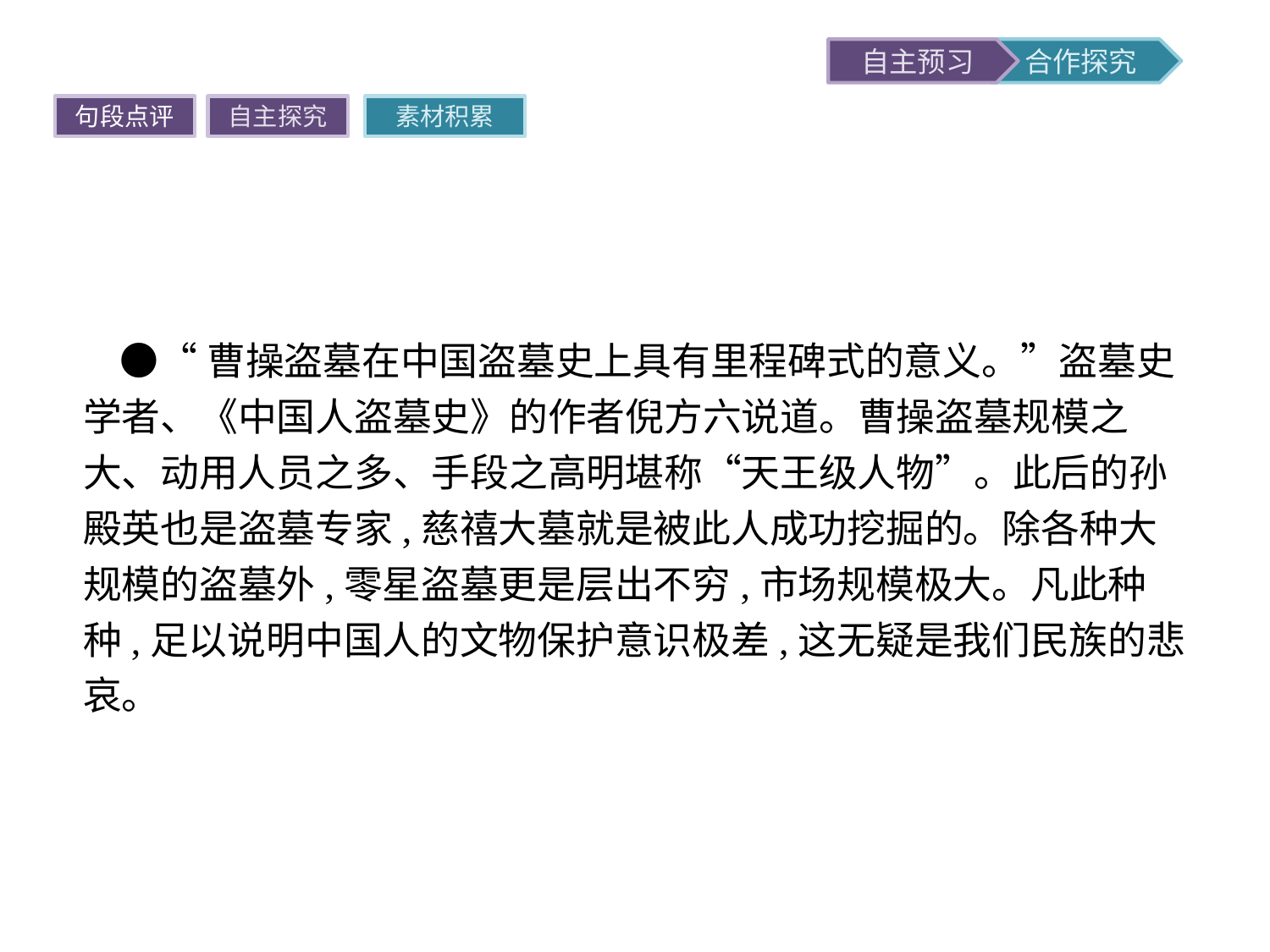

句段点评
自主探究
素材积累
●“曹操盗墓在中国盗墓史上具有里程碑式的意义。”盗墓史学者、《中国人盗墓史》的作者倪方六说道。曹操盗墓规模之大、动用人员之多、手段之高明堪称“天王级人物”。此后的孙殿英也是盗墓专家,慈禧大墓就是被此人成功挖掘的。除各种大规模的盗墓外,零星盗墓更是层出不穷,市场规模极大。凡此种种,足以说明中国人的文物保护意识极差,这无疑是我们民族的悲哀。